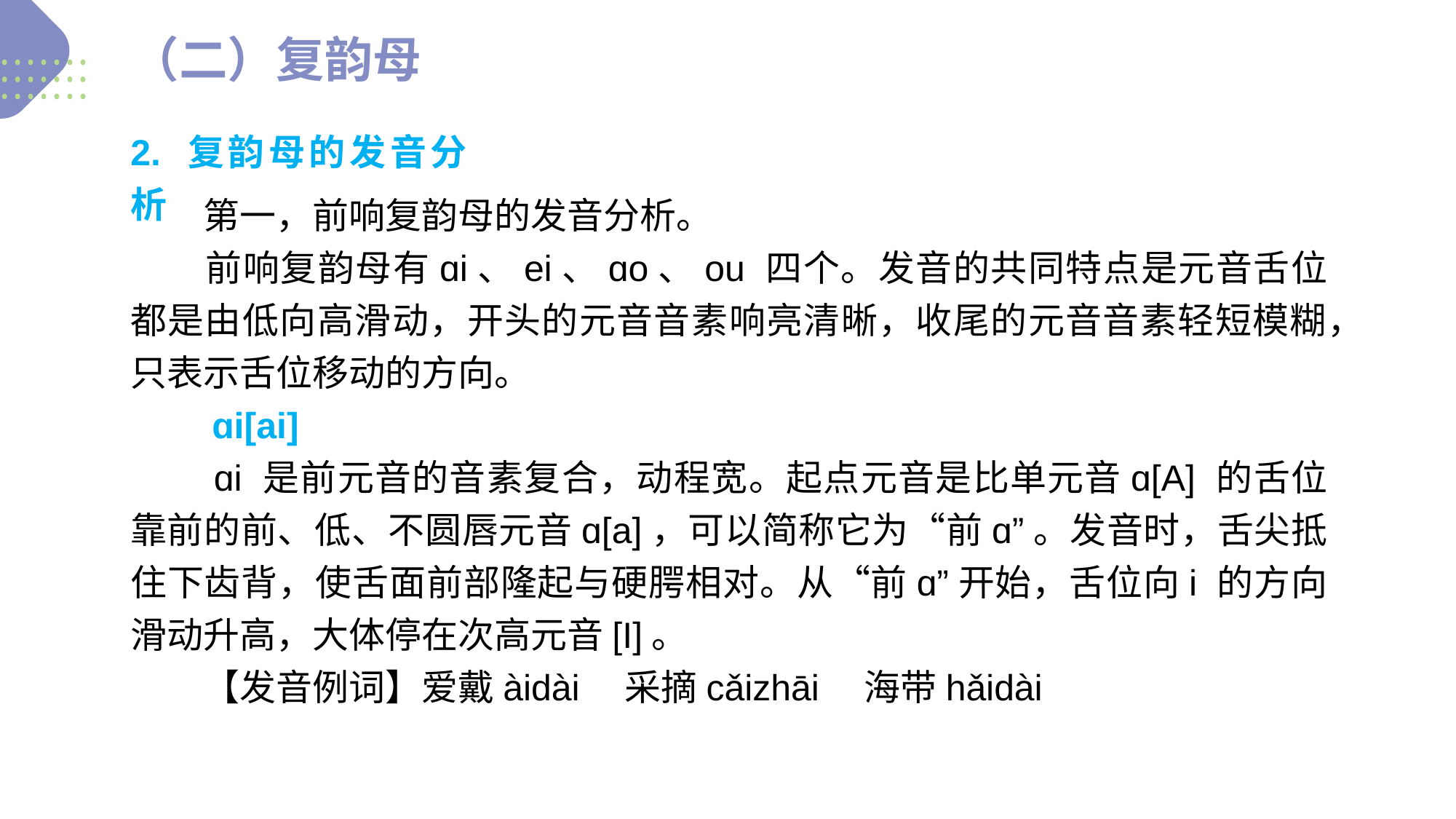

（二）复韵母

2. 复韵母的发音分析
　　第一，前响复韵母的发音分析。
　　前响复韵母有ɑi、ei、ɑo、ou 四个。发音的共同特点是元音舌位都是由低向高滑动，开头的元音音素响亮清晰，收尾的元音音素轻短模糊，只表示舌位移动的方向。
　　ɑi[ai]
　　ɑi 是前元音的音素复合，动程宽。起点元音是比单元音ɑ[A] 的舌位靠前的前、低、不圆唇元音ɑ[a]，可以简称它为“前ɑ”。发音时，舌尖抵住下齿背，使舌面前部隆起与硬腭相对。从“前ɑ”开始，舌位向i 的方向滑动升高，大体停在次高元音[I]。
　　【发音例词】爱戴àidài　采摘cǎizhāi　海带hǎidài